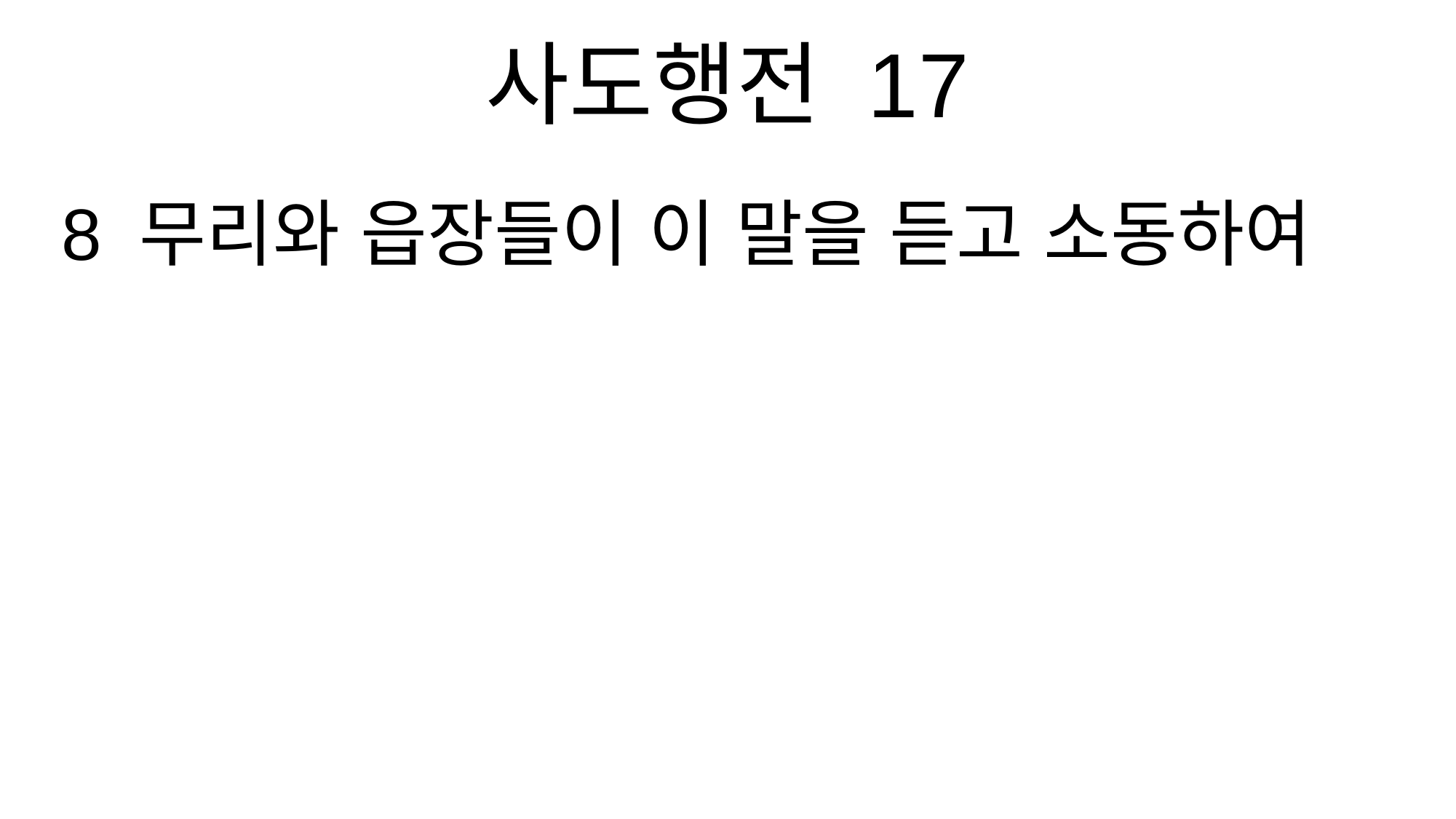

사도행전 17
8 무리와 읍장들이 이 말을 듣고 소동하여